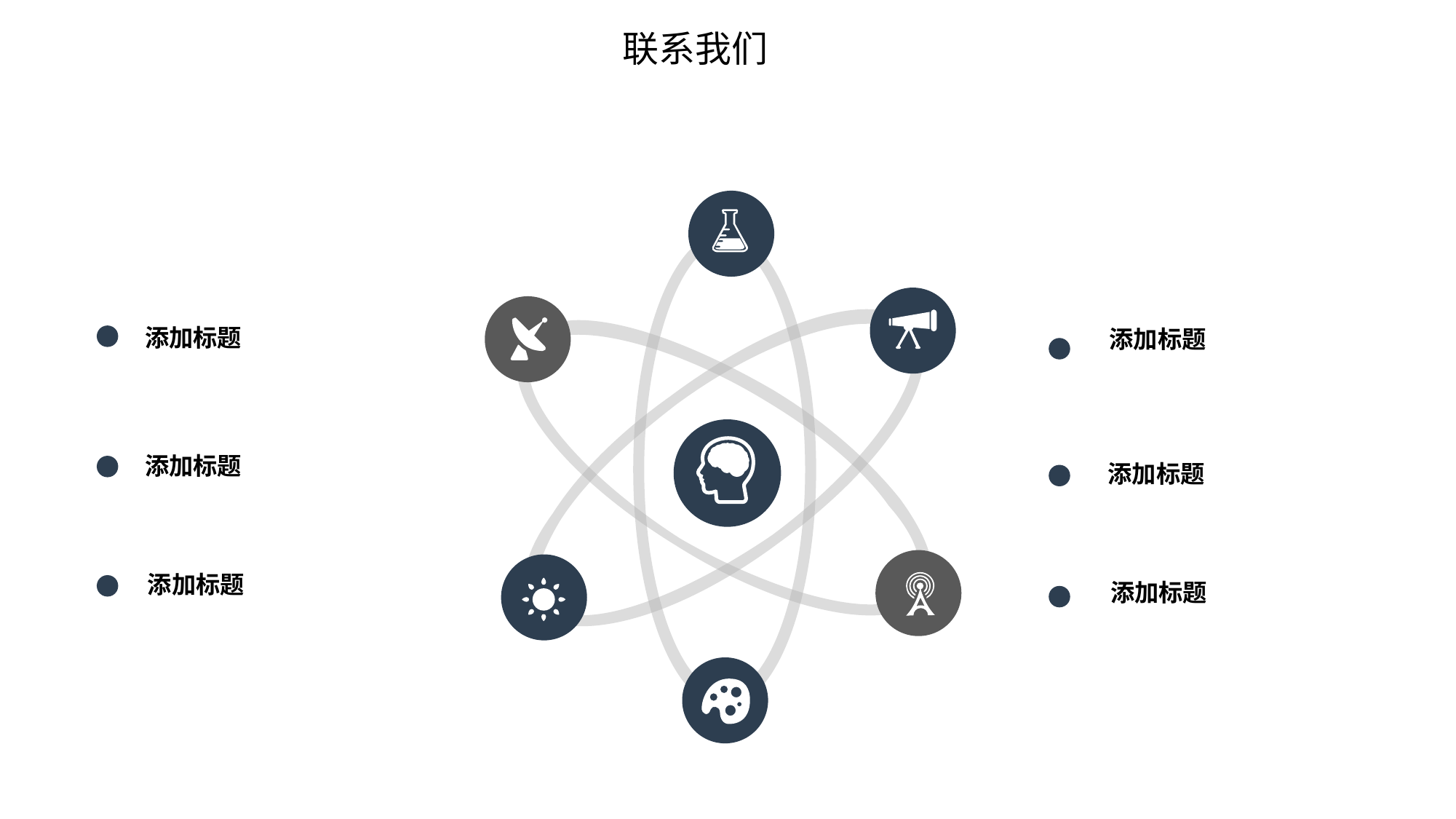

联系我们

添加标题

添加标题

添加标题
添加标题

添加标题
添加标题